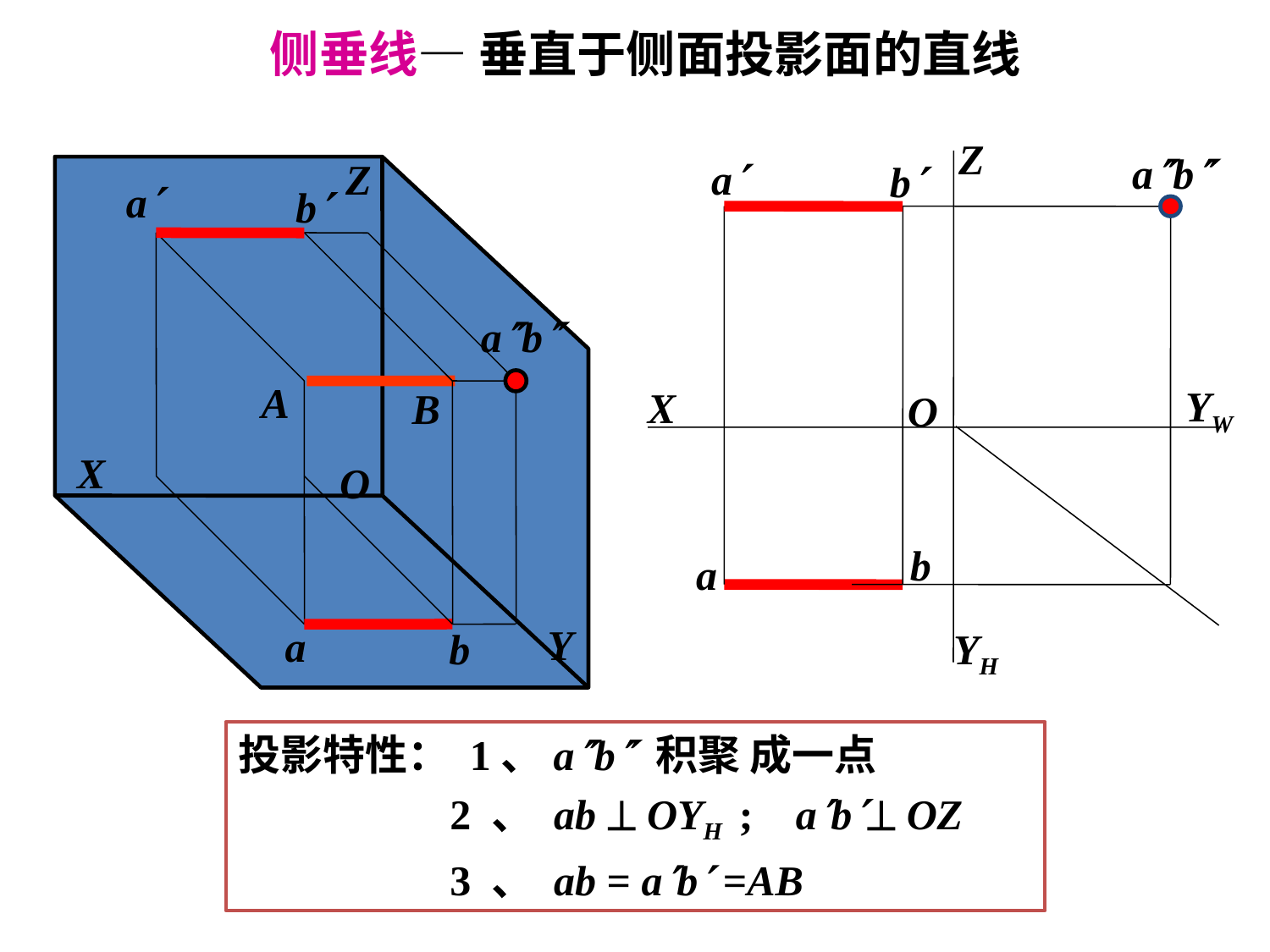

侧垂线— 垂直于侧面投影面的直线
Z
a″b″
a′
b′

YW
X
O

b
a

YH

Z

X
O
Y
a′
b′

a″b″

a
b

A
B

投影特性： 1、a″b″ 积聚 成一点
                    2 、 ab ⊥ OYH  ;    a′b′⊥ OZ
                    3 、 ab = a′b′ =AB